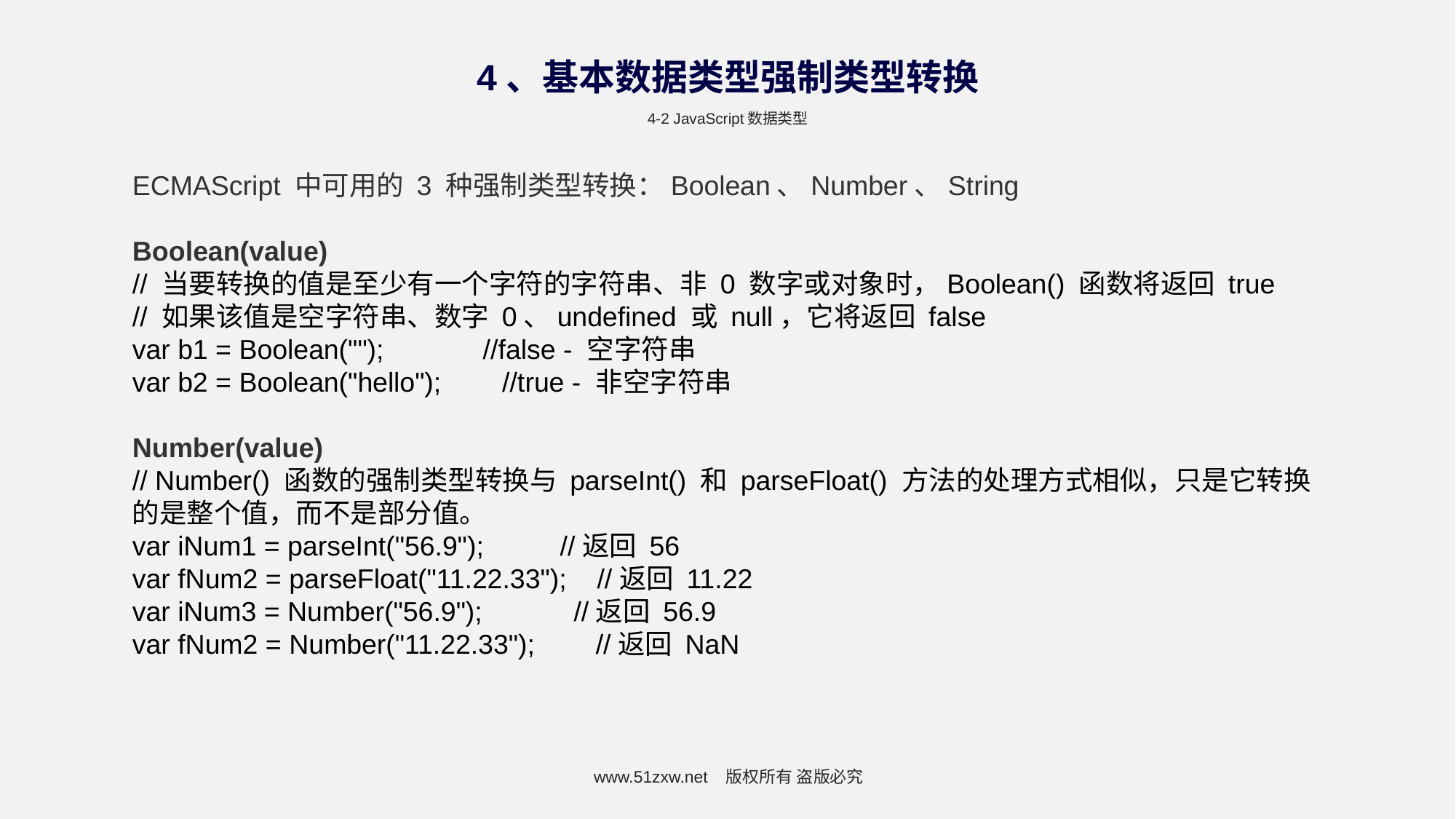

4、基本数据类型强制类型转换
4-2 JavaScript数据类型
ECMAScript 中可用的 3 种强制类型转换：Boolean、Number、String

Boolean(value)
// 当要转换的值是至少有一个字符的字符串、非 0 数字或对象时，Boolean() 函数将返回 true
// 如果该值是空字符串、数字 0、undefined 或 null，它将返回 false
var b1 = Boolean("");             //false - 空字符串
var b2 = Boolean("hello");        //true - 非空字符串

Number(value)
// Number() 函数的强制类型转换与 parseInt() 和 parseFloat() 方法的处理方式相似，只是它转换的是整个值，而不是部分值。
var iNum1 = parseInt("56.9");          //返回 56
var fNum2 = parseFloat("11.22.33");    //返回 11.22
var iNum3 = Number("56.9");            //返回 56.9
var fNum2 = Number("11.22.33");        //返回 NaN
www.51zxw.net   版权所有 盗版必究